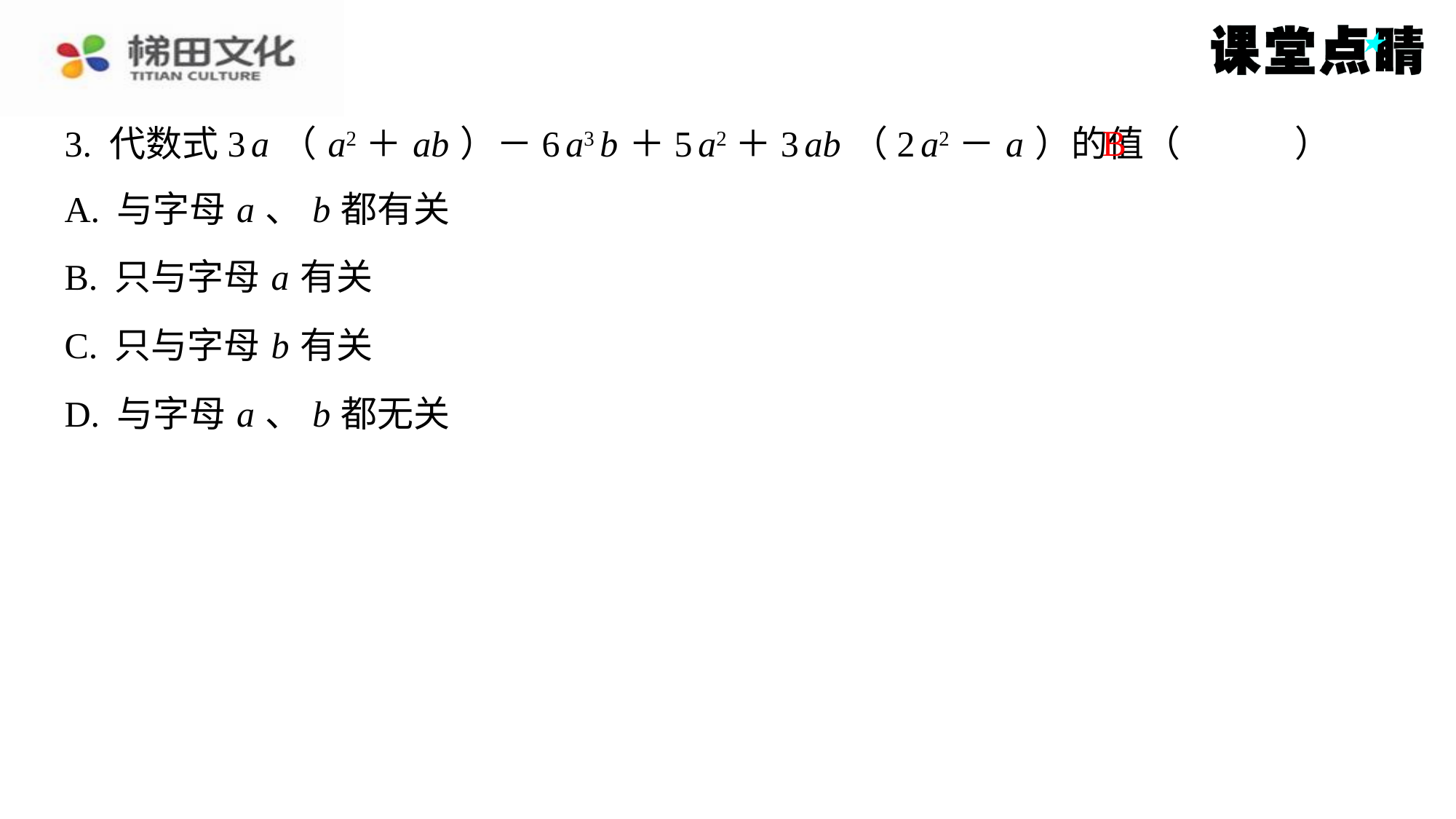

B
3. 代数式3 a （ a2＋ ab ）－6 a3 b ＋5 a2＋3 ab （2 a2－ a ）的值（　B　）
| A. 与字母 a 、 b 都有关 |
| --- |
| B. 只与字母 a 有关 |
| C. 只与字母 b 有关 |
| D. 与字母 a 、 b 都无关 |